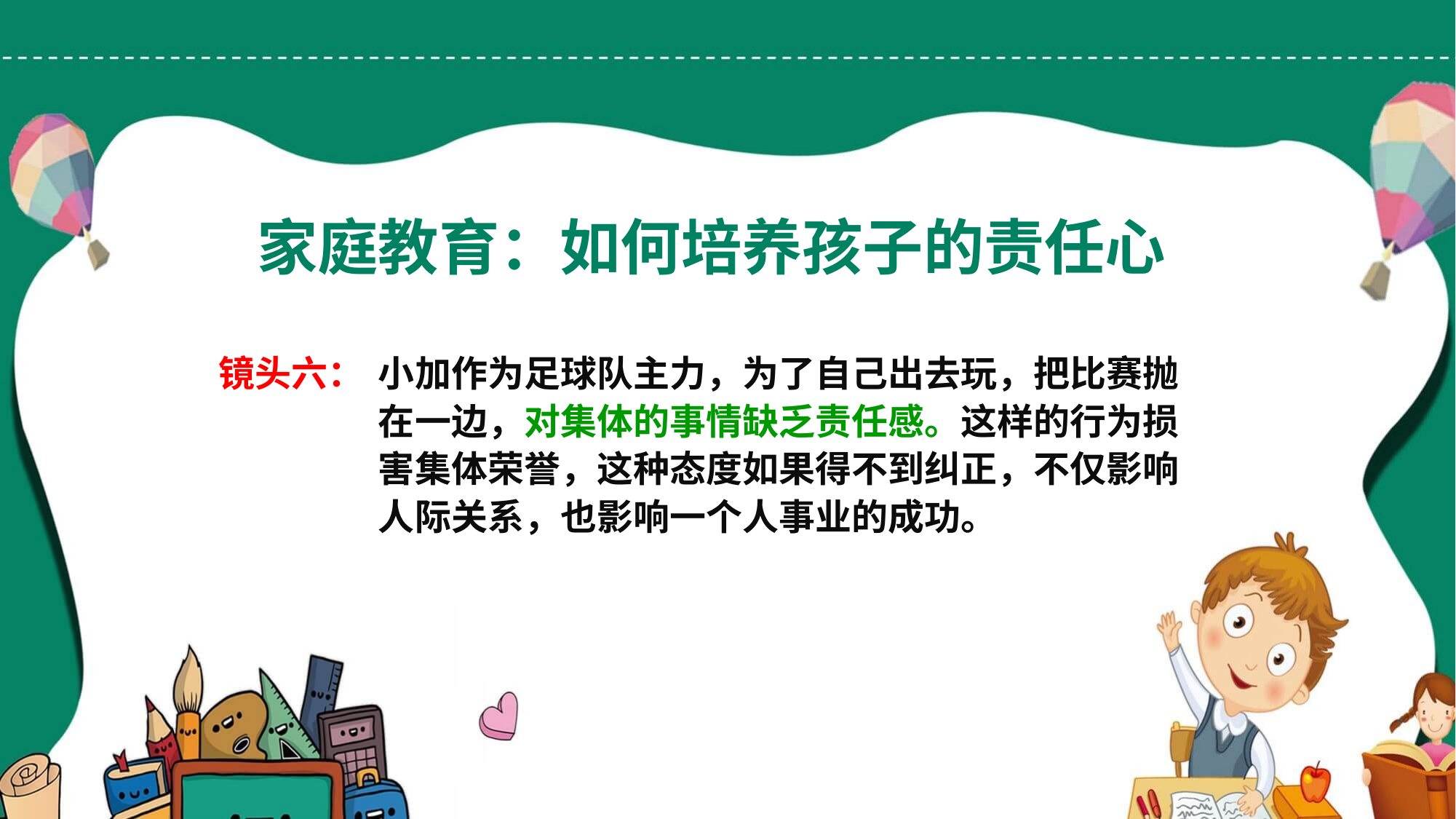

# 家庭教育：如何培养孩子的责任心
镜头六：
小加作为足球队主力，为了自己出去玩，把比赛抛在一边，对集体的事情缺乏责任感。这样的行为损害集体荣誉，这种态度如果得不到纠正，不仅影响人际关系，也影响一个人事业的成功。